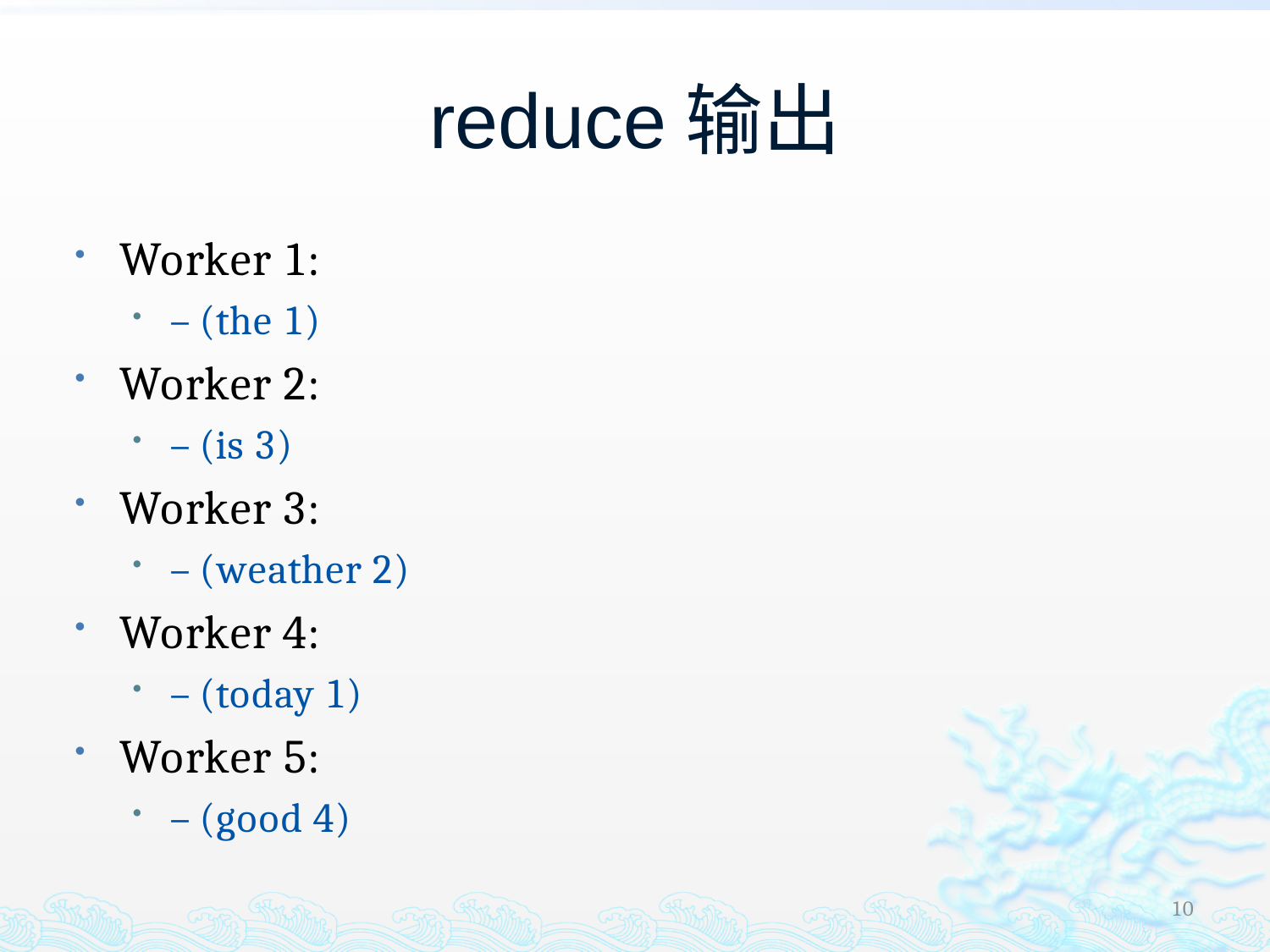

# reduce输出
Worker 1:
– (the 1)
Worker 2:
– (is 3)
Worker 3:
– (weather 2)
Worker 4:
– (today 1)
Worker 5:
– (good 4)
10